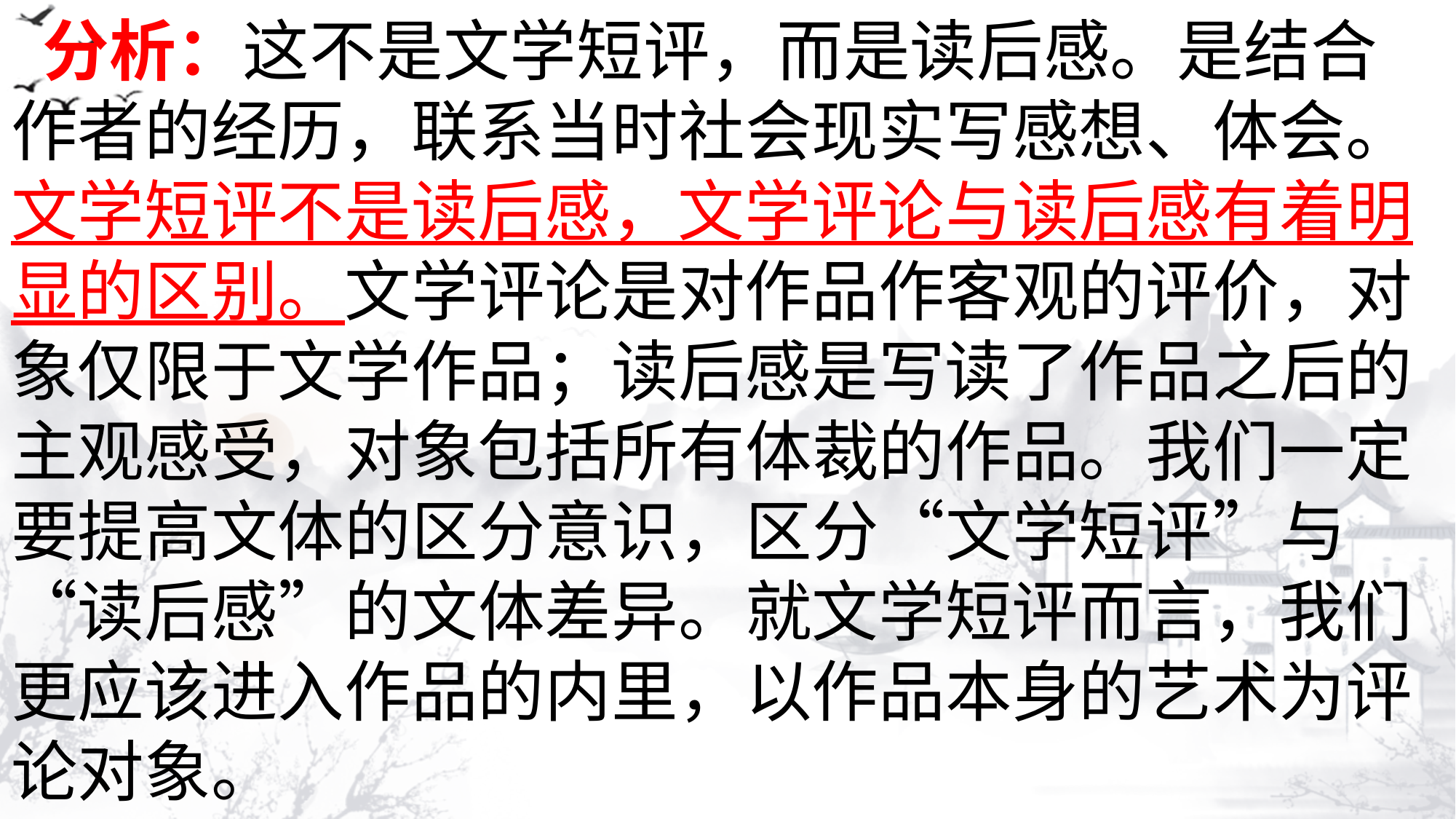

分析：这不是文学短评，而是读后感。是结合作者的经历，联系当时社会现实写感想、体会。文学短评不是读后感，文学评论与读后感有着明显的区别。文学评论是对作品作客观的评价，对象仅限于文学作品；读后感是写读了作品之后的主观感受，对象包括所有体裁的作品。我们一定要提高文体的区分意识，区分“文学短评”与“读后感”的文体差异。就文学短评而言，我们更应该进入作品的内里，以作品本身的艺术为评论对象。